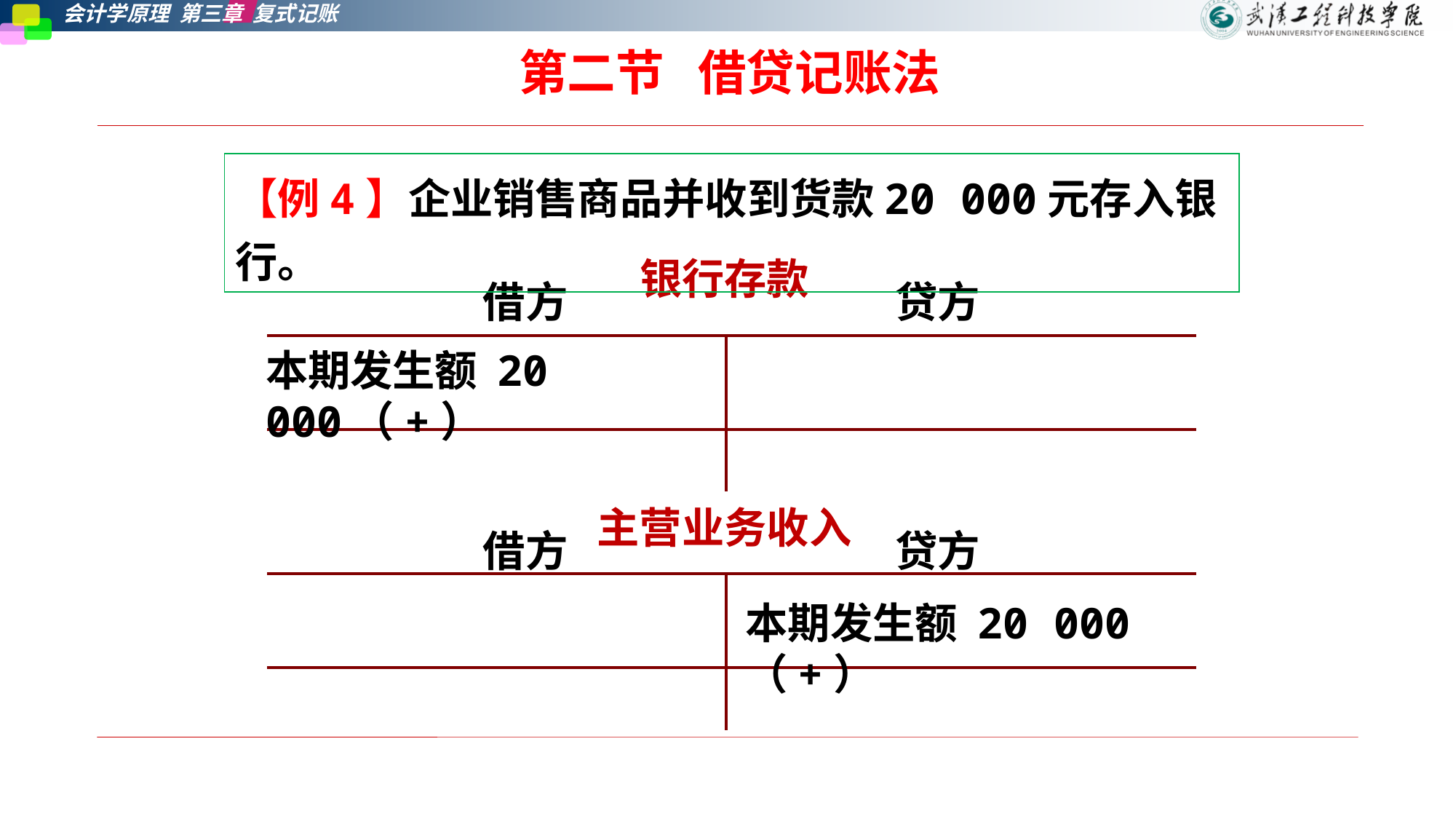

第二节   借贷记账法
【例4】企业销售商品并收到货款20 000元存入银行。
银行存款
| 借方 贷方 |  |
| --- | --- |
|  |  |
|  |  |
本期发生额 20 000（+）
主营业务收入
| 借方 贷方 |  |
| --- | --- |
|  |  |
|  |  |
本期发生额 20 000（+）